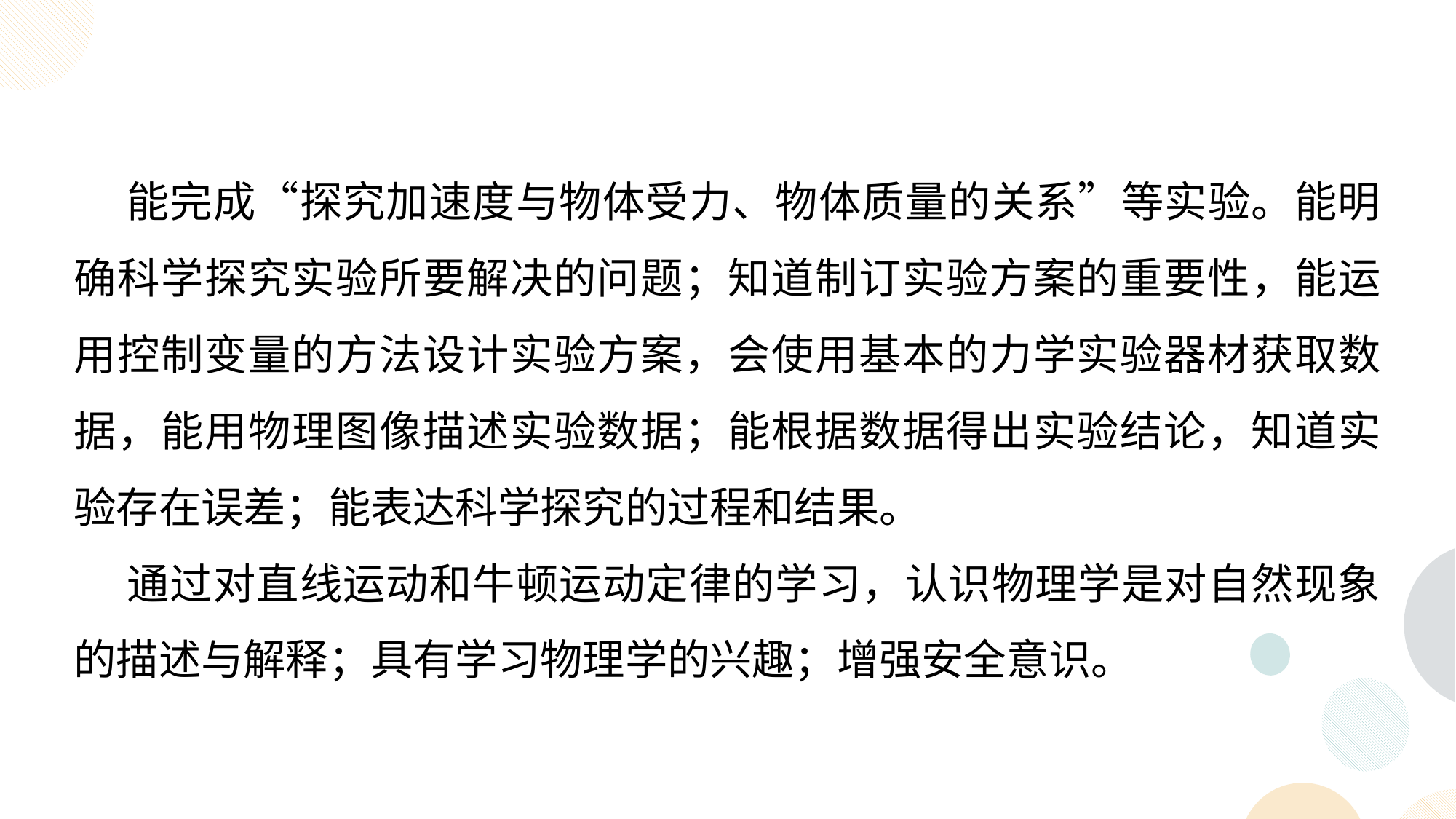

能完成“探究加速度与物体受力、物体质量的关系”等实验。能明确科学探究实验所要解决的问题；知道制订实验方案的重要性，能运用控制变量的方法设计实验方案，会使用基本的力学实验器材获取数据，能用物理图像描述实验数据；能根据数据得出实验结论，知道实验存在误差；能表达科学探究的过程和结果。
    通过对直线运动和牛顿运动定律的学习，认识物理学是对自然现象的描述与解释；具有学习物理学的兴趣；增强安全意识。